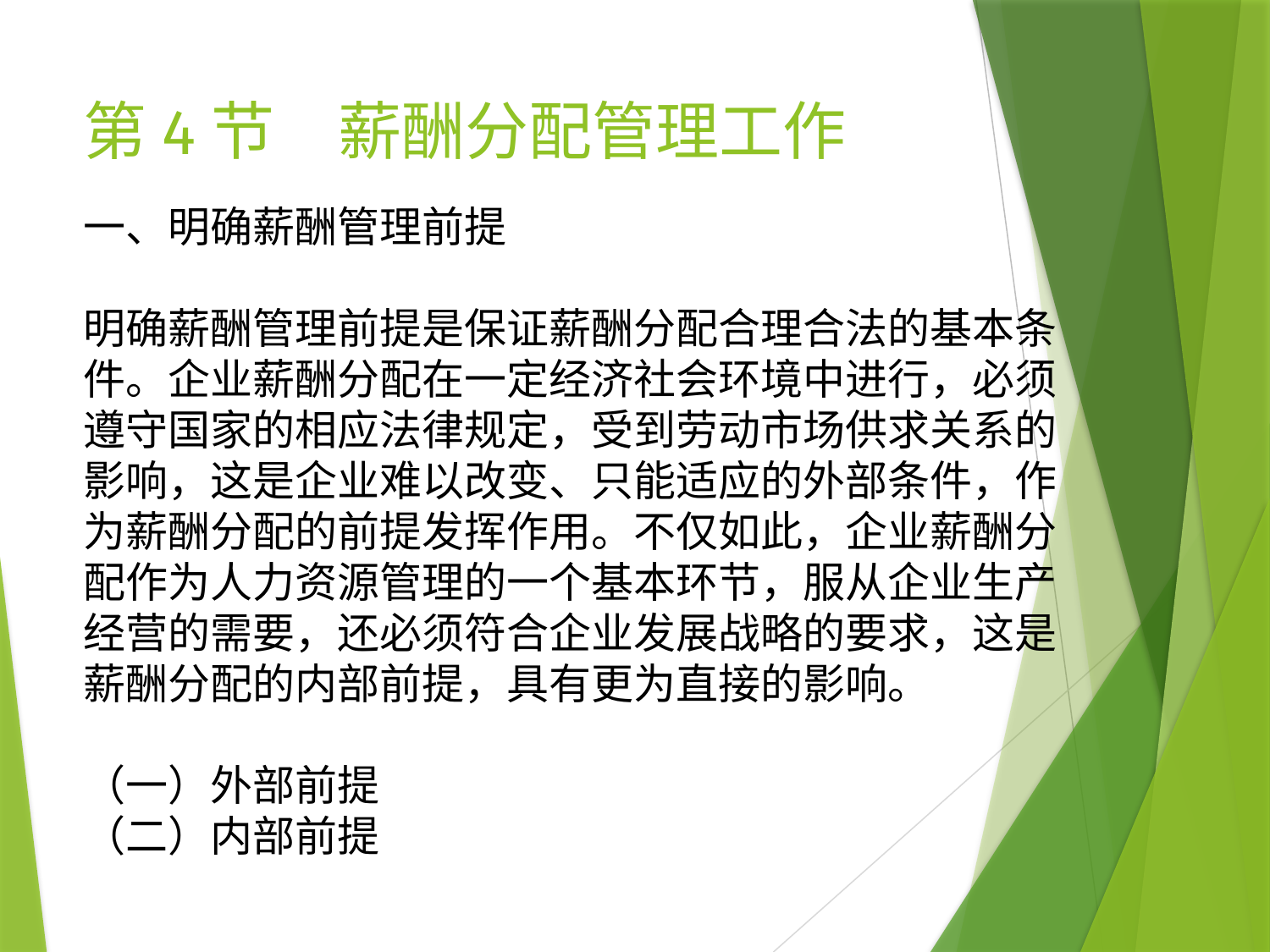

# 第4节　薪酬分配管理工作
一、明确薪酬管理前提

明确薪酬管理前提是保证薪酬分配合理合法的基本条件。企业薪酬分配在一定经济社会环境中进行，必须遵守国家的相应法律规定，受到劳动市场供求关系的影响，这是企业难以改变、只能适应的外部条件，作为薪酬分配的前提发挥作用。不仅如此，企业薪酬分配作为人力资源管理的一个基本环节，服从企业生产经营的需要，还必须符合企业发展战略的要求，这是薪酬分配的内部前提，具有更为直接的影响。

（一）外部前提
（二）内部前提